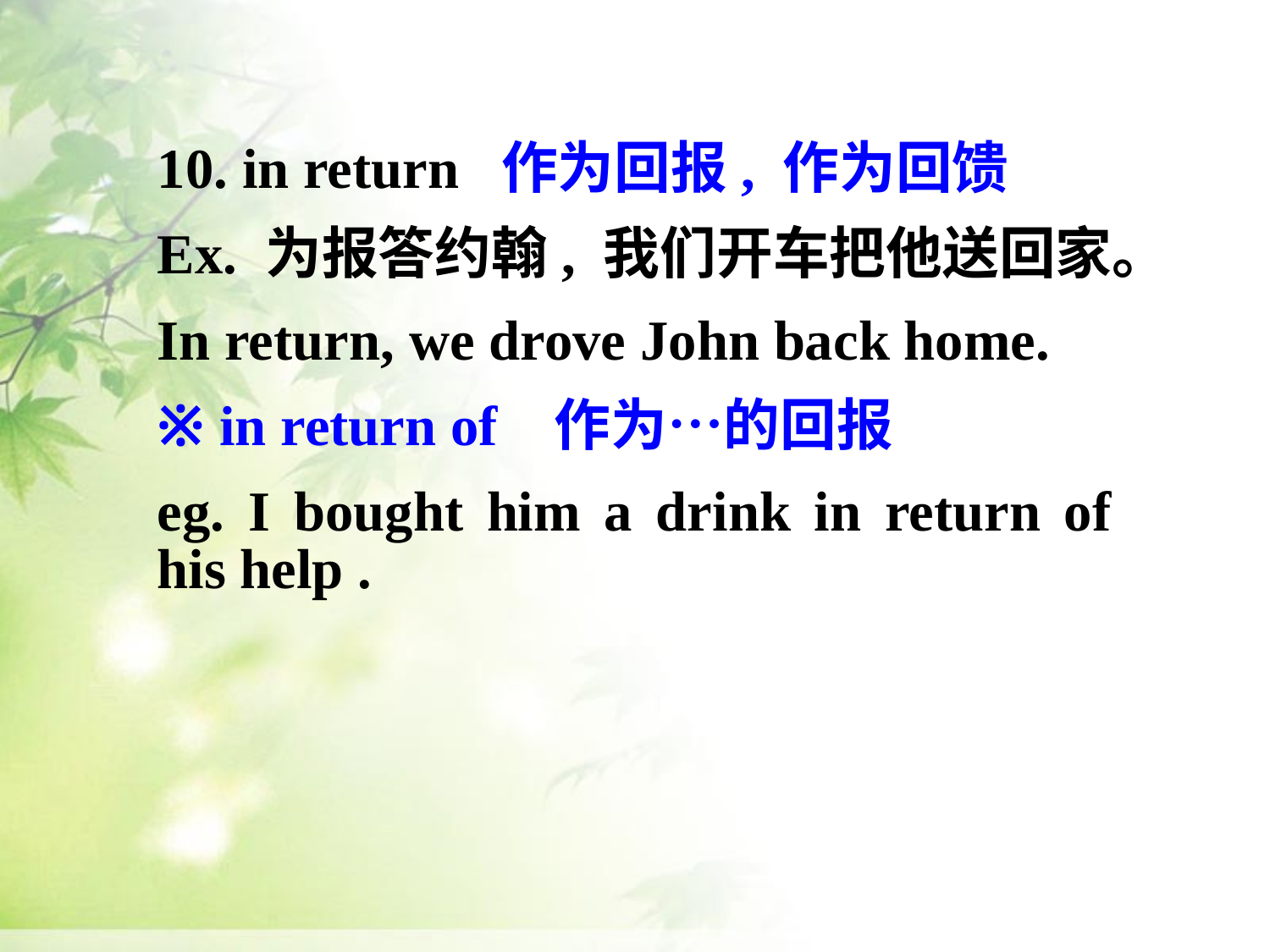

10. in return  作为回报, 作为回馈
Ex. 为报答约翰, 我们开车把他送回家。
In return, we drove John back home.
※ in return of   作为…的回报
eg. I bought him a drink in return of his help .